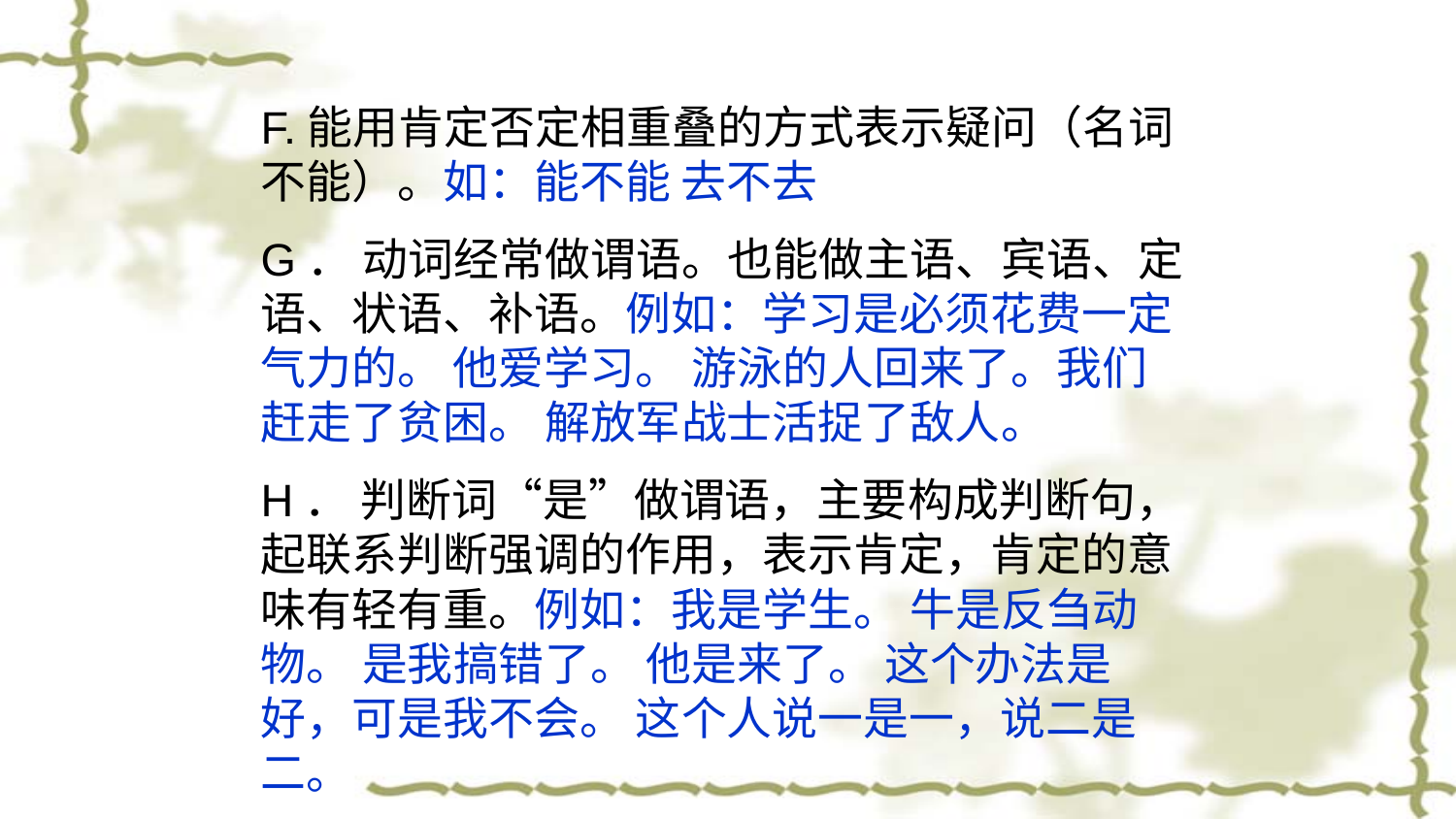

F.能用肯定否定相重叠的方式表示疑问（名词不能）。如：能不能 去不去
G． 动词经常做谓语。也能做主语、宾语、定语、状语、补语。例如：学习是必须花费一定气力的。 他爱学习。 游泳的人回来了。我们赶走了贫困。 解放军战士活捉了敌人。
H． 判断词“是”做谓语，主要构成判断句，起联系判断强调的作用，表示肯定，肯定的意味有轻有重。例如：我是学生。 牛是反刍动物。 是我搞错了。 他是来了。 这个办法是好，可是我不会。 这个人说一是一，说二是二。